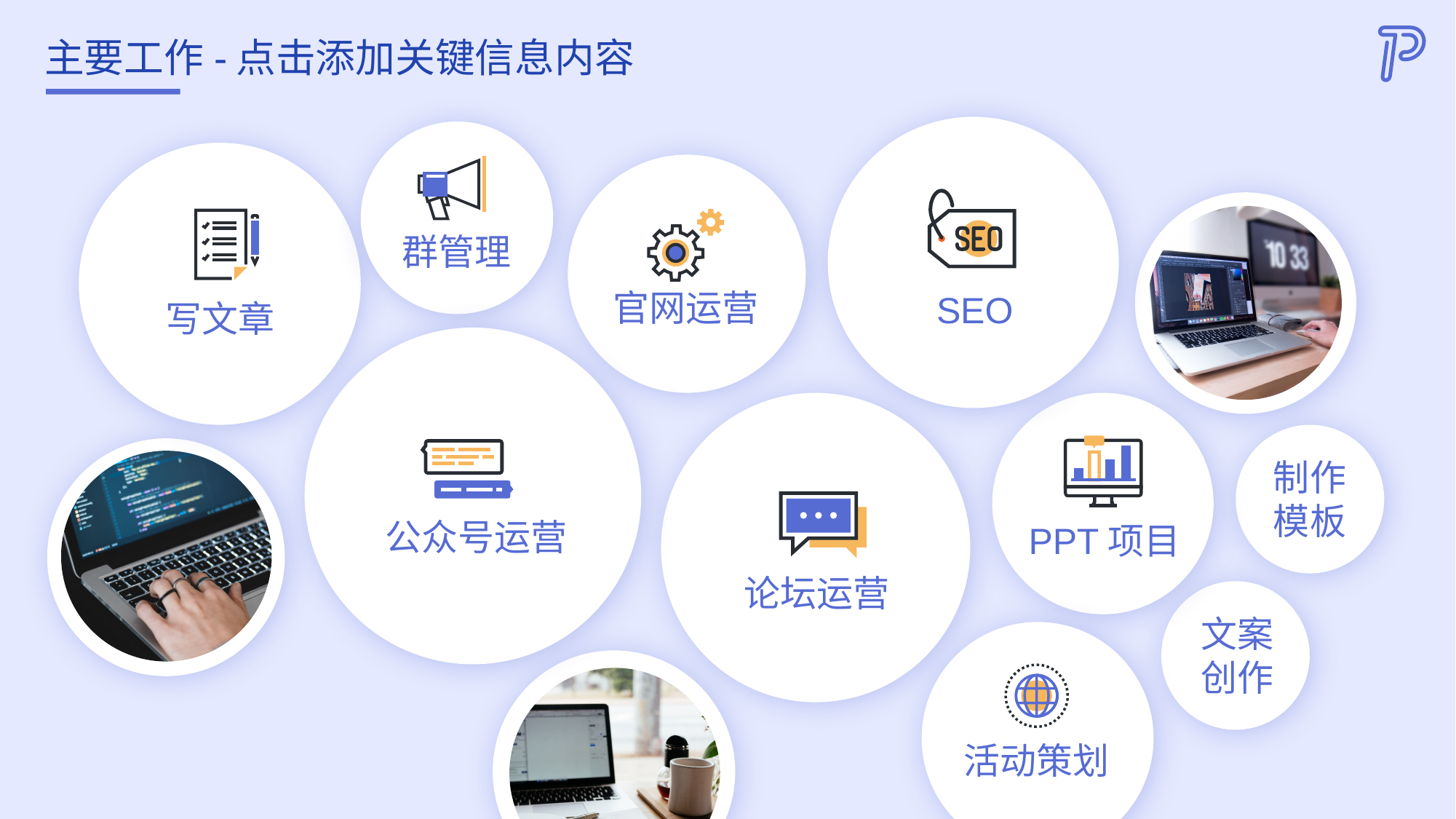

# 主要工作-点击添加关键信息内容

SEO

群管理

写文章

官网运营

公众号运营

论坛运营

PPT项目

制作
模板

文案
创作

活动策划